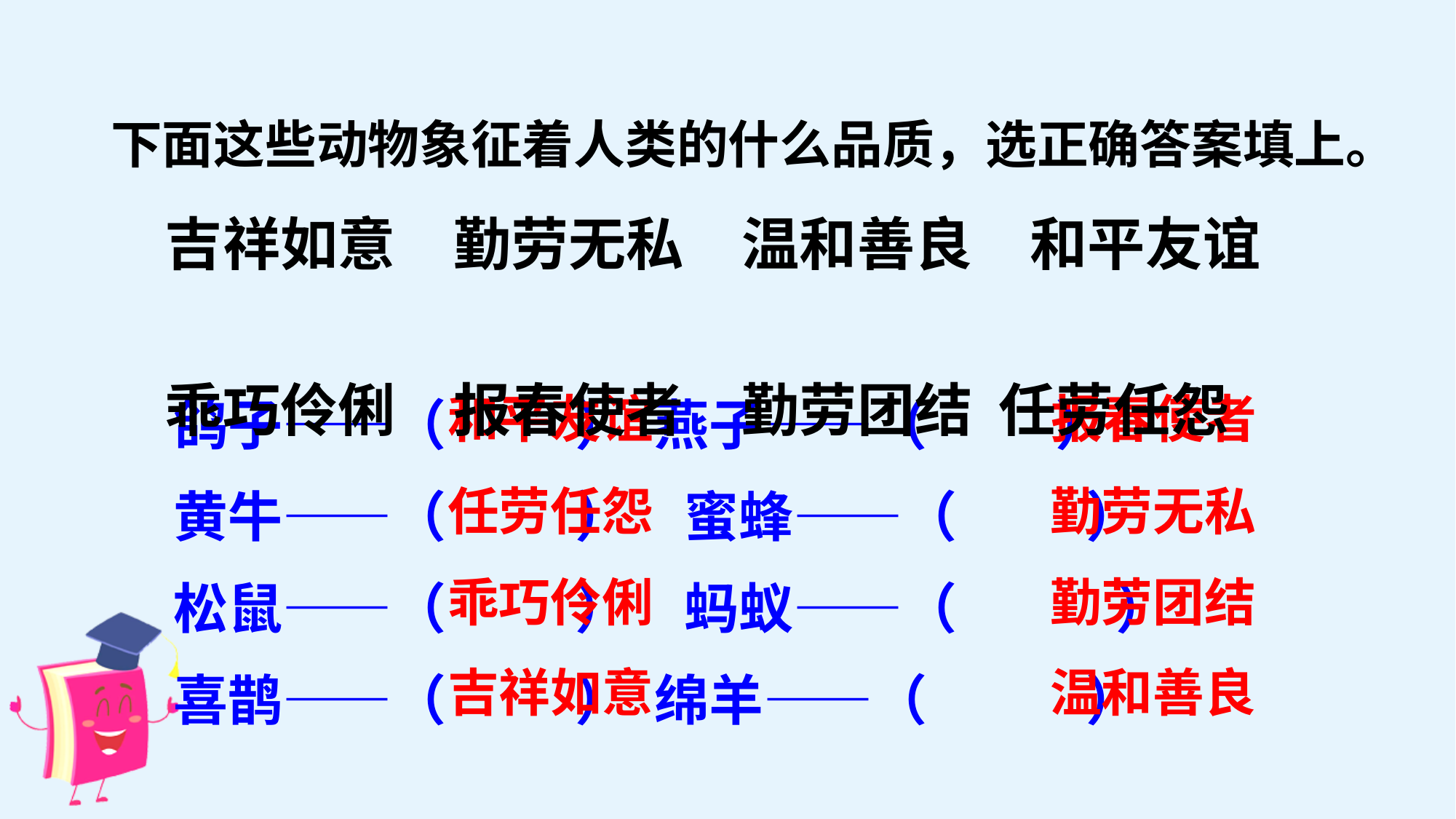

下面这些动物象征着人类的什么品质，选正确答案填上。
吉祥如意　勤劳无私　温和善良　和平友谊
乖巧伶俐　报春使者　勤劳团结  任劳任怨
鸽子——（　      ）  燕子——（　      ）
黄牛——（　      ）　蜜蜂——（　      ）
松鼠——（　      ）　蚂蚁——（　    　）
喜鹊——（　      ）  绵羊——（　    　）
和平友谊
报春使者
任劳任怨
勤劳无私
乖巧伶俐
勤劳团结
吉祥如意
温和善良